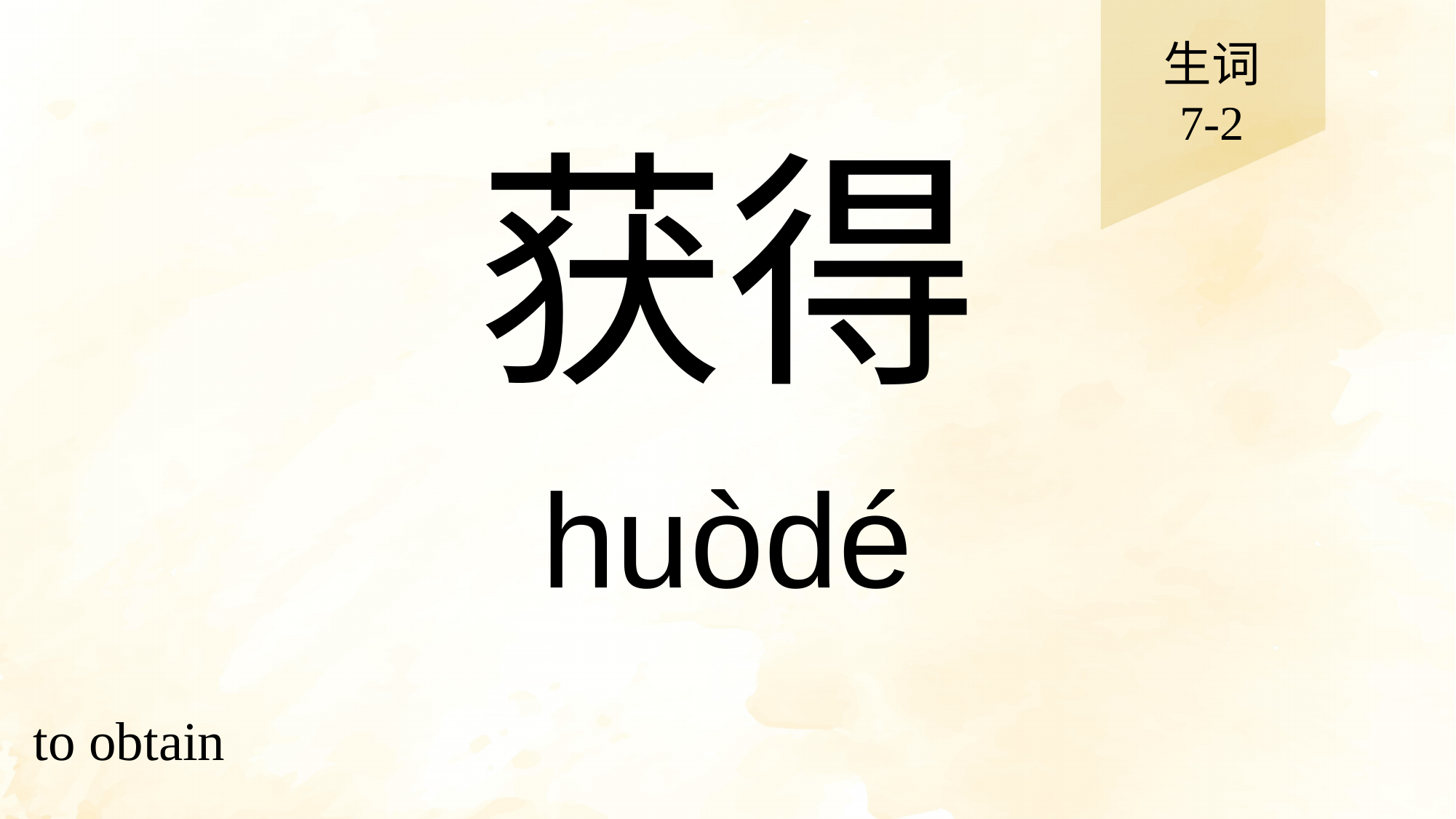

生词
7-2
# 获得
huòdé
to obtain